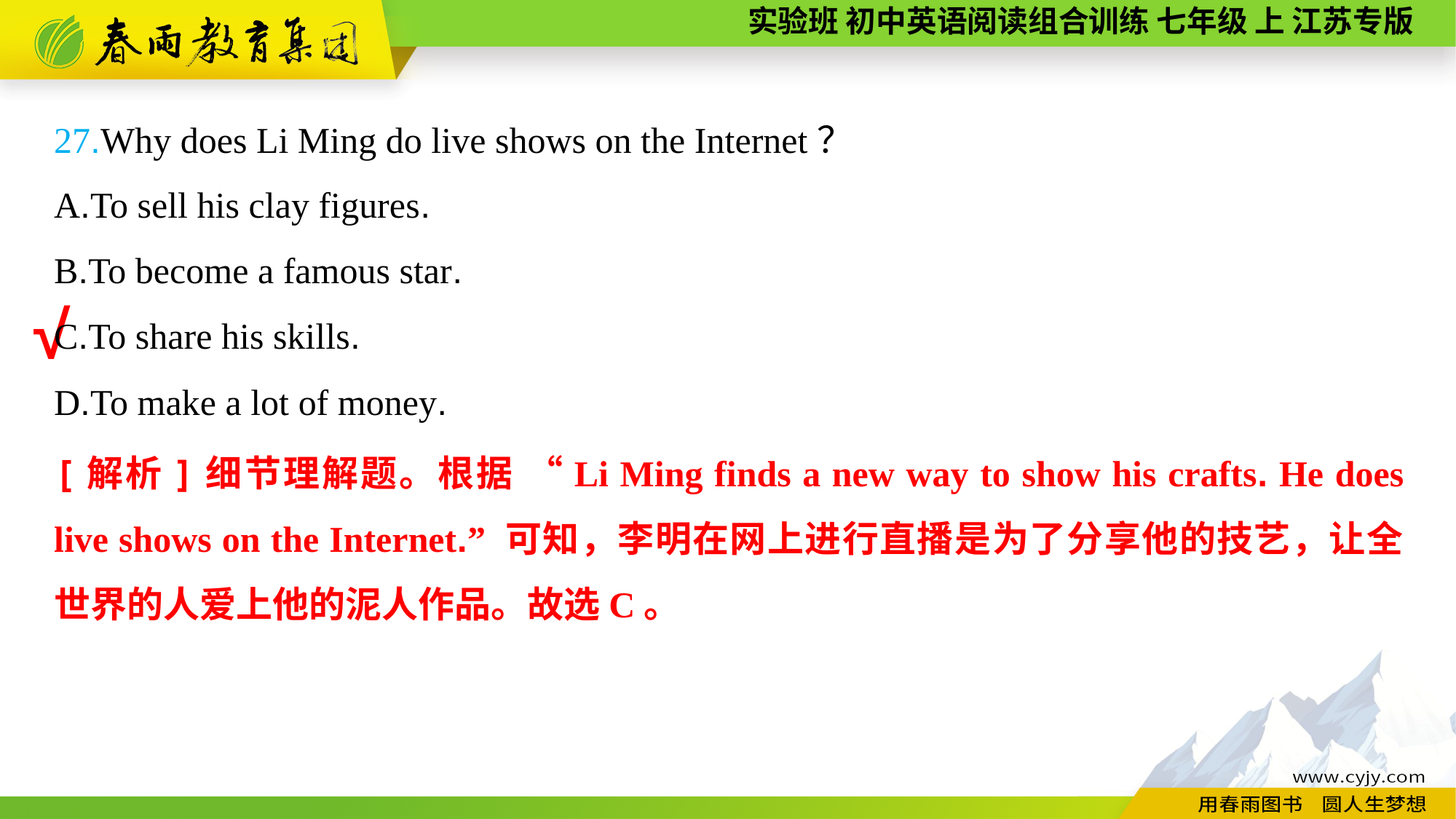

27.Why does Li Ming do live shows on the Internet？
A.To sell his clay figures.
B.To become a famous star.
C.To share his skills.
D.To make a lot of money.
√
[解析]细节理解题。根据 “Li Ming finds a new way to show his crafts. He does live shows on the Internet.” 可知，李明在网上进行直播是为了分享他的技艺，让全世界的人爱上他的泥人作品。故选C。